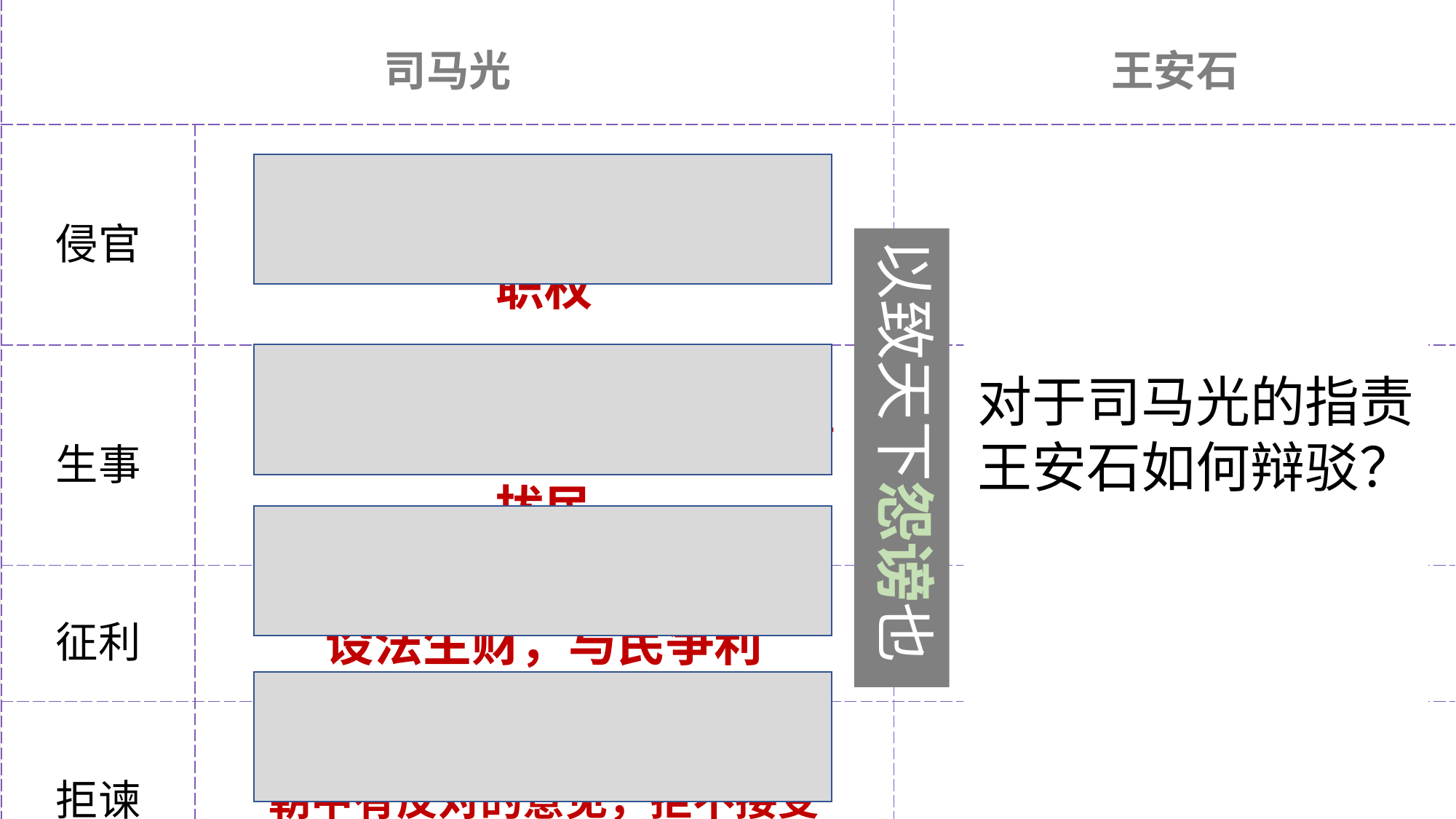

| 司马光 |  | 王安石 |
| --- | --- | --- |
| 侵官 | 增设新官，侵夺原来官吏的职权 |  |
| 生事 | 派人到各地推行新法，生事扰民 |  |
| 征利 | 设法生财，与民争利 |  |
| 拒谏 | 朝中有反对的意见，拒不接受 |  |

对于司马光的指责
王安石如何辩驳？

以致天下怨谤也